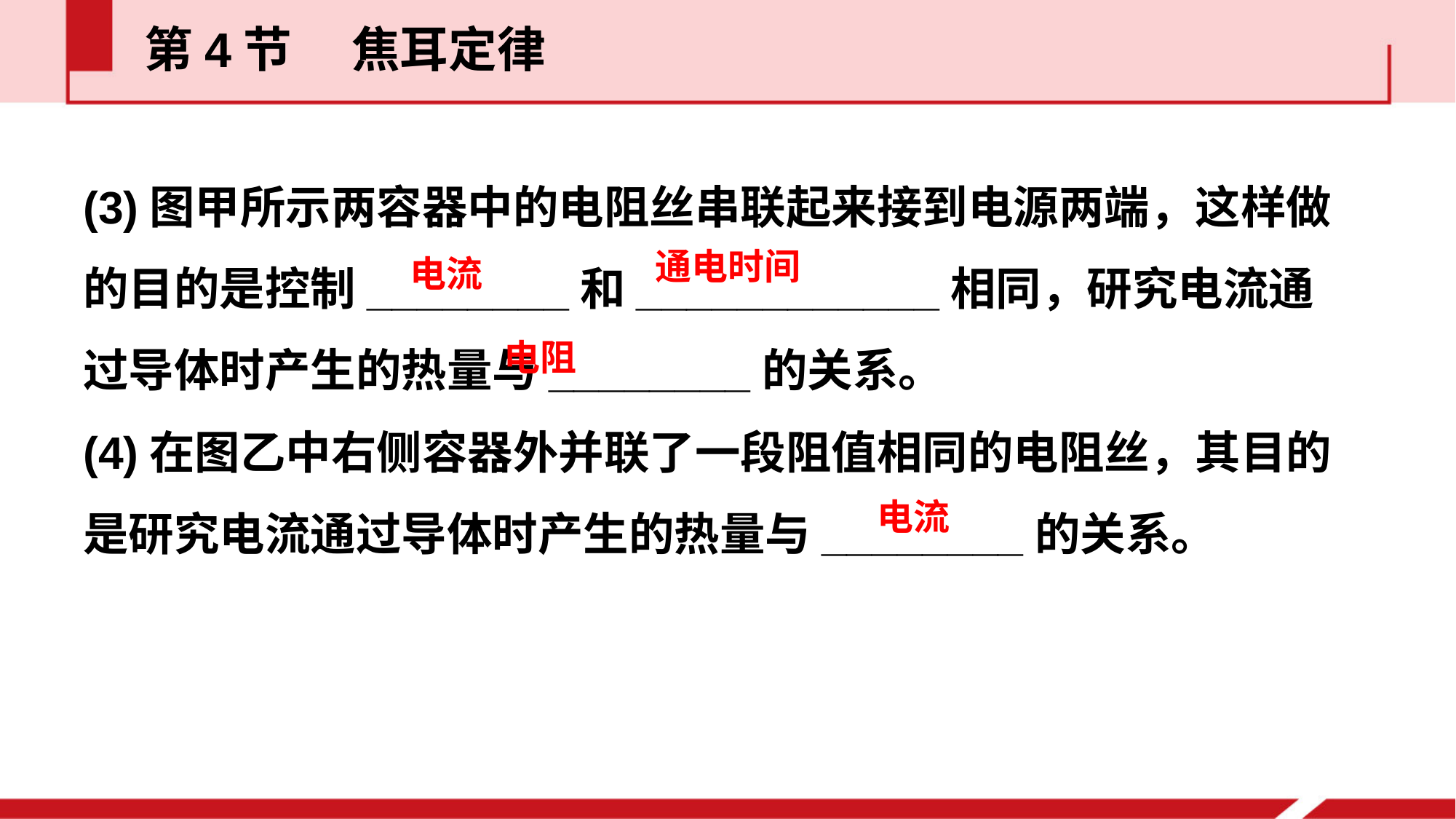

第4节  焦耳定律
(3)图甲所示两容器中的电阻丝串联起来接到电源两端，这样做的目的是控制________和____________相同，研究电流通过导体时产生的热量与________的关系。
(4)在图乙中右侧容器外并联了一段阻值相同的电阻丝，其目的是研究电流通过导体时产生的热量与________的关系。
通电时间
电流
电阻
电流